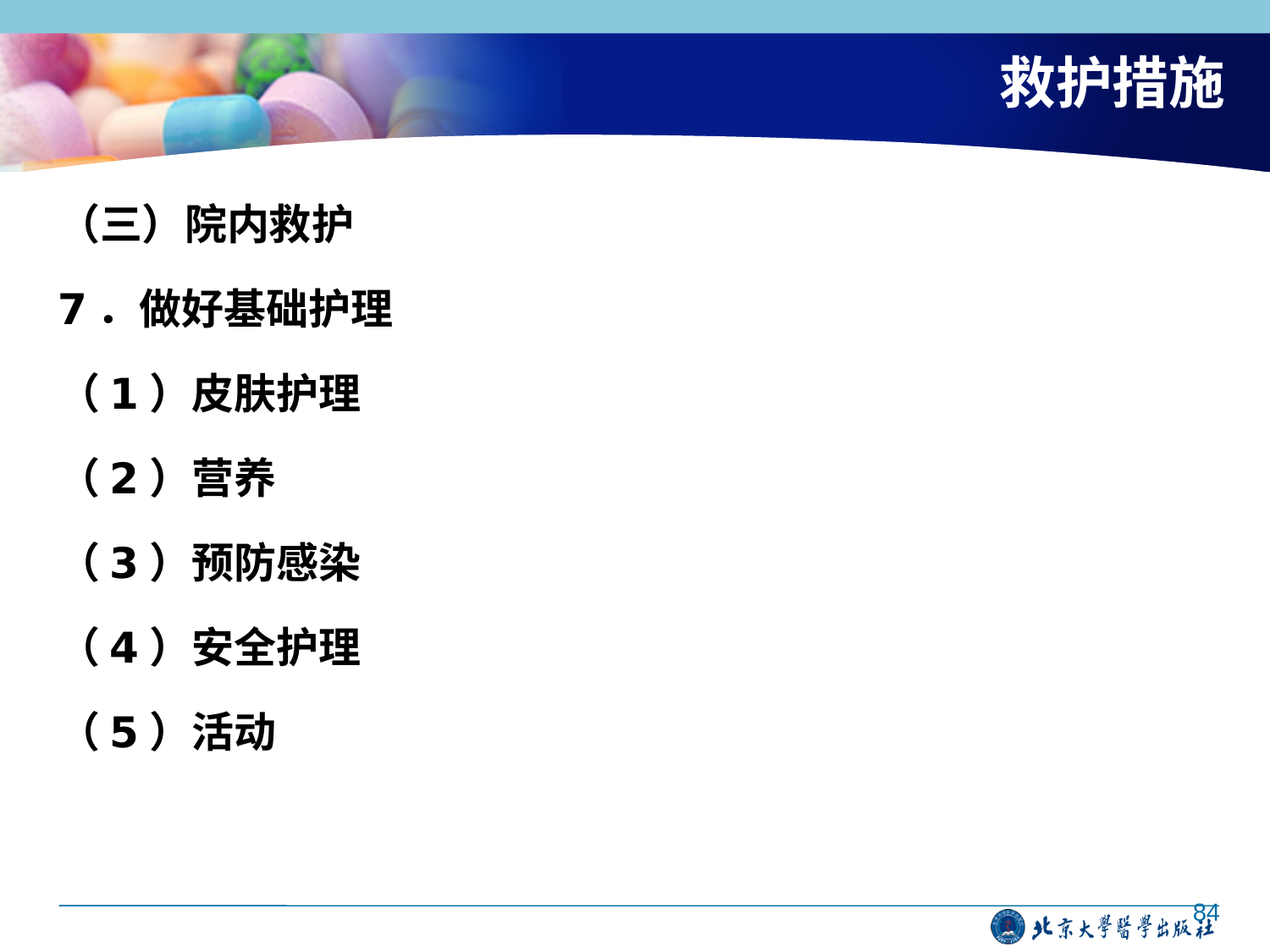

# 救护措施
（三）院内救护
7．做好基础护理
（1）皮肤护理
（2）营养
（3）预防感染
（4）安全护理
（5）活动

84